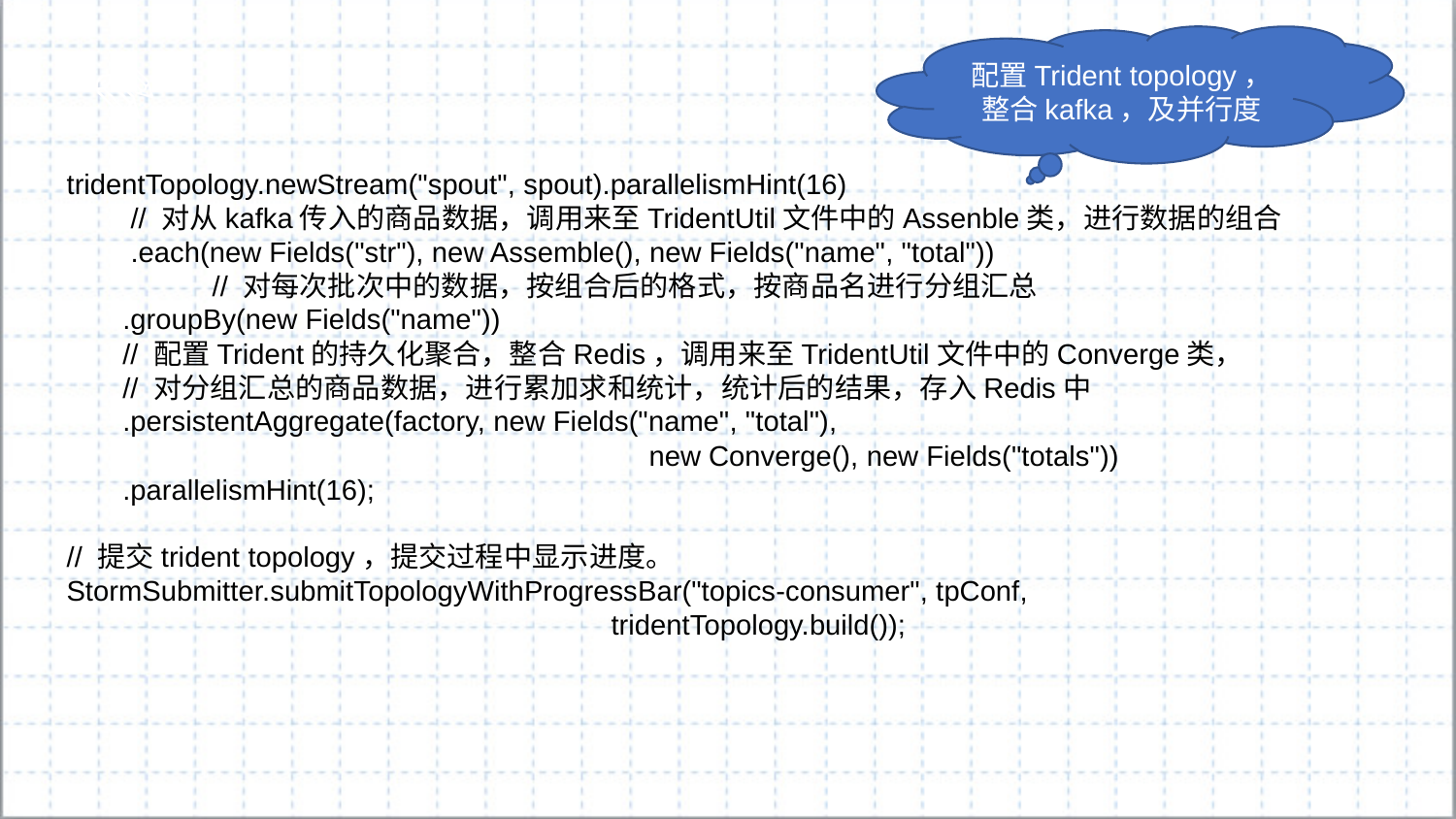

配置Trident topology，整合kafka，及并行度
tridentTopology.newStream("spout", spout).parallelismHint(16)
        // 对从kafka传入的商品数据，调用来至TridentUtil文件中的Assenble类，进行数据的组合
        .each(new Fields("str"), new Assemble(), new Fields("name", "total"))
 	// 对每次批次中的数据，按组合后的格式，按商品名进行分组汇总
       .groupBy(new Fields("name"))
       // 配置Trident的持久化聚合，整合Redis，调用来至TridentUtil文件中的Converge类，
       // 对分组汇总的商品数据，进行累加求和统计，统计后的结果，存入Redis中
       .persistentAggregate(factory, new Fields("name", "total"),
				new Converge(), new Fields("totals"))
       .parallelismHint(16);

// 提交trident topology，提交过程中显示进度。
StormSubmitter.submitTopologyWithProgressBar("topics-consumer", tpConf,
                                                                    tridentTopology.build());